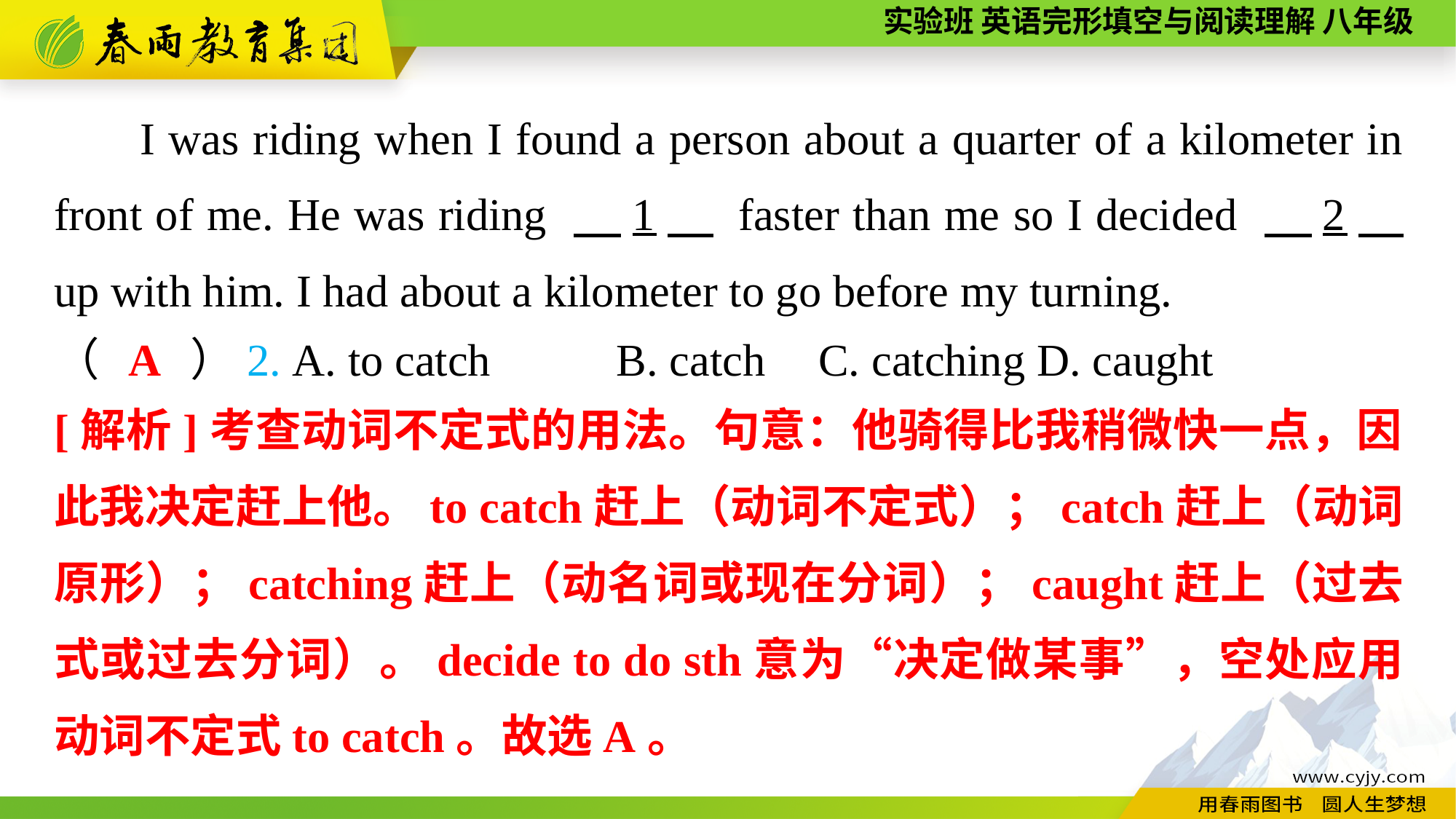

I was riding when I found a person about a quarter of a kilometer in front of me. He was riding 　1　 faster than me so I decided 　2　 up with him. I had about a kilometer to go before my turning.
（　　）2. A. to catch           B. catch	C. catching	D. caught
A
[解析]考查动词不定式的用法。句意：他骑得比我稍微快一点，因此我决定赶上他。to catch赶上（动词不定式）；catch赶上（动词原形）；catching赶上（动名词或现在分词）；caught赶上（过去式或过去分词）。decide to do sth意为“决定做某事”，空处应用动词不定式to catch。故选A。